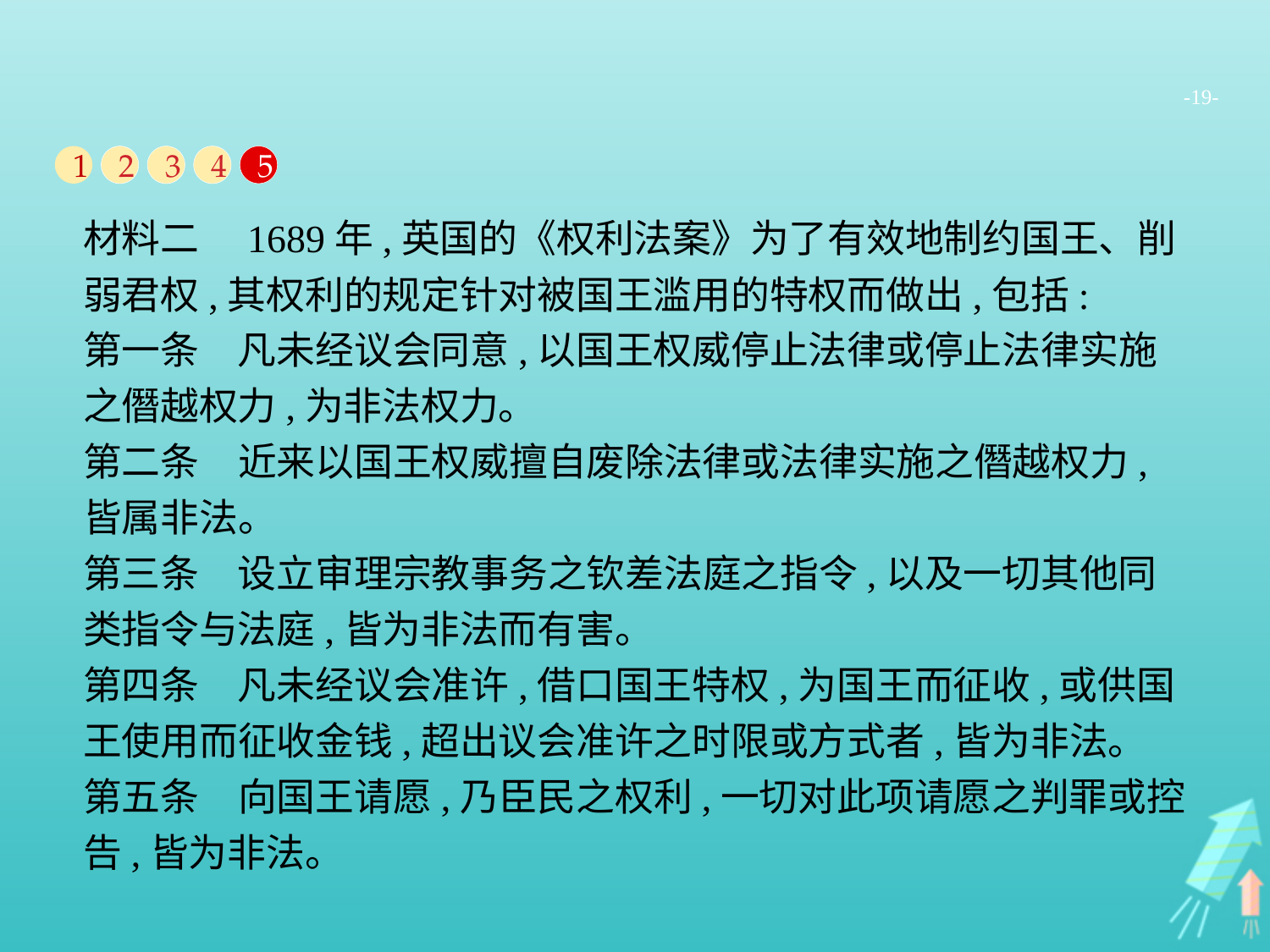

-19-
1
2
3
4
5
材料二　1689年,英国的《权利法案》为了有效地制约国王、削弱君权,其权利的规定针对被国王滥用的特权而做出,包括:
第一条　凡未经议会同意,以国王权威停止法律或停止法律实施之僭越权力,为非法权力。
第二条　近来以国王权威擅自废除法律或法律实施之僭越权力,皆属非法。
第三条　设立审理宗教事务之钦差法庭之指令,以及一切其他同类指令与法庭,皆为非法而有害。
第四条　凡未经议会准许,借口国王特权,为国王而征收,或供国王使用而征收金钱,超出议会准许之时限或方式者,皆为非法。
第五条　向国王请愿,乃臣民之权利,一切对此项请愿之判罪或控告,皆为非法。